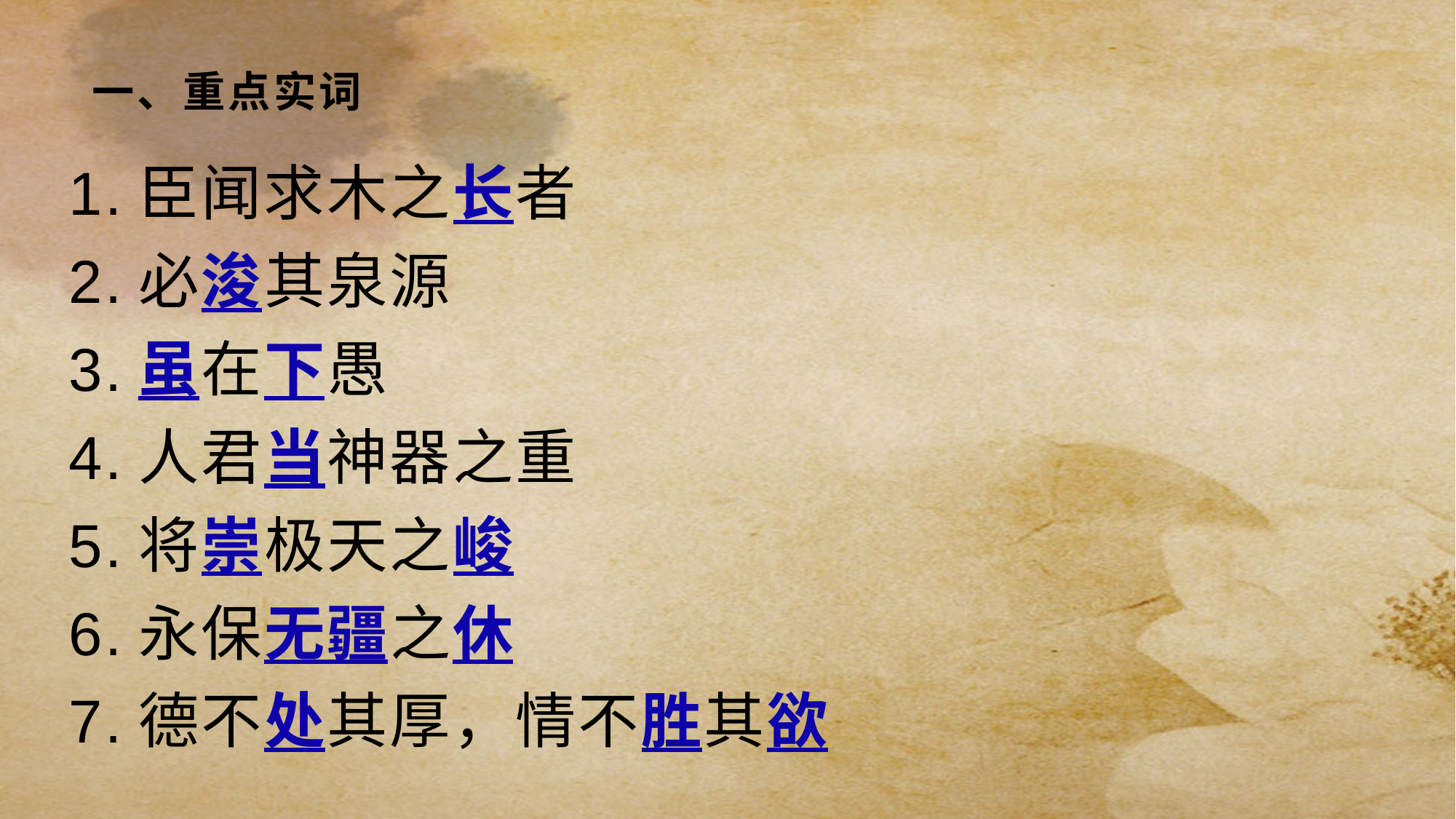

# 一、重点实词
1.臣闻求木之长者
2.必浚其泉源
3.虽在下愚
4.人君当神器之重
5.将崇极天之峻
6.永保无疆之休
7.德不处其厚，情不胜其欲